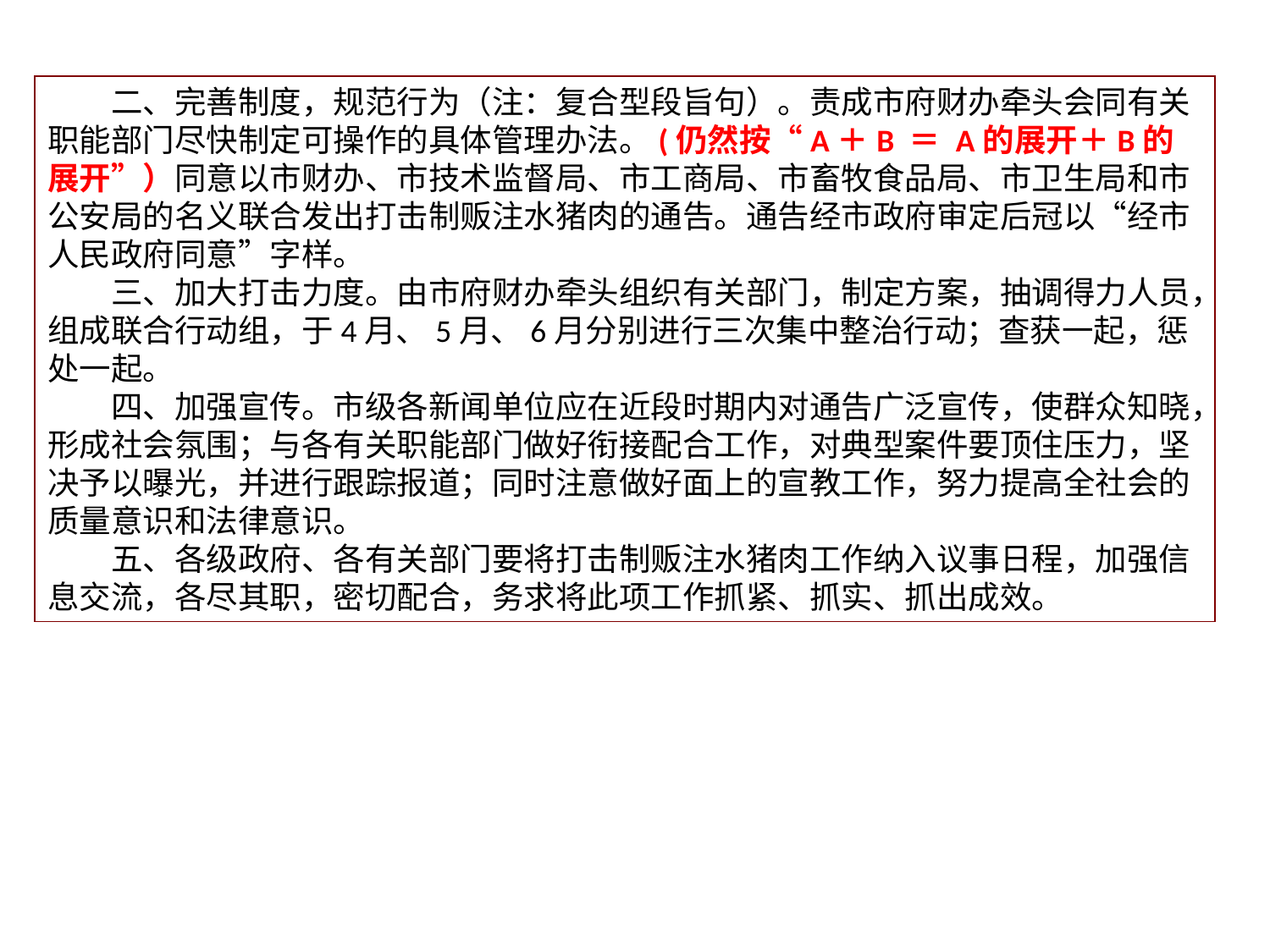

二、完善制度，规范行为（注：复合型段旨句）。责成市府财办牵头会同有关职能部门尽快制定可操作的具体管理办法。(仍然按“A＋B ＝ A的展开＋B的展开”）同意以市财办、市技术监督局、市工商局、市畜牧食品局、市卫生局和市公安局的名义联合发出打击制贩注水猪肉的通告。通告经市政府审定后冠以“经市人民政府同意”字样。
　　三、加大打击力度。由市府财办牵头组织有关部门，制定方案，抽调得力人员，组成联合行动组，于4月、5月、6月分别进行三次集中整治行动；查获一起，惩处一起。
　　四、加强宣传。市级各新闻单位应在近段时期内对通告广泛宣传，使群众知晓，形成社会氛围；与各有关职能部门做好衔接配合工作，对典型案件要顶住压力，坚决予以曝光，并进行跟踪报道；同时注意做好面上的宣教工作，努力提高全社会的质量意识和法律意识。
　　五、各级政府、各有关部门要将打击制贩注水猪肉工作纳入议事日程，加强信息交流，各尽其职，密切配合，务求将此项工作抓紧、抓实、抓出成效。